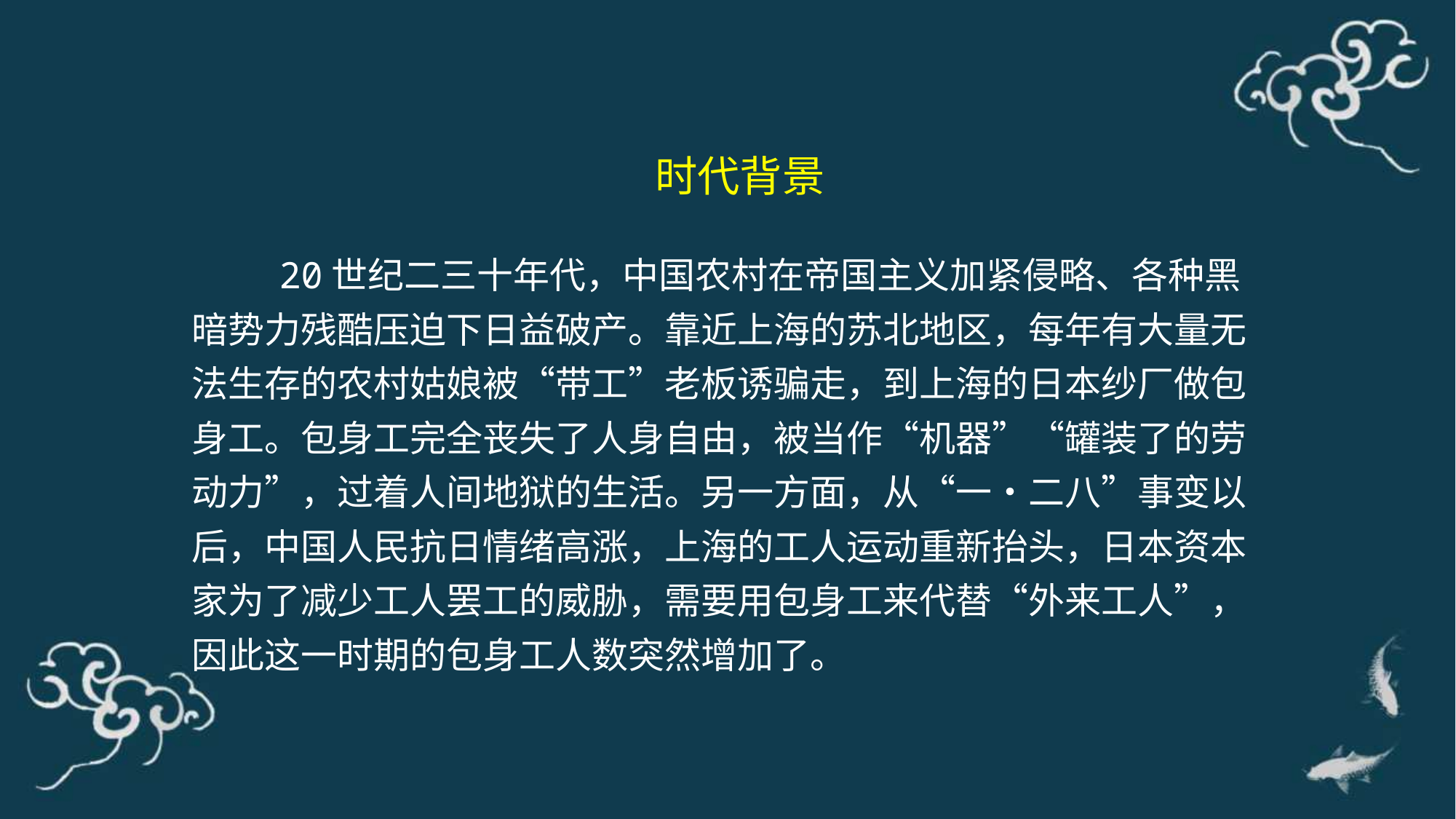

时代背景
    20世纪二三十年代，中国农村在帝国主义加紧侵略、各种黑暗势力残酷压迫下日益破产。靠近上海的苏北地区，每年有大量无法生存的农村姑娘被“带工”老板诱骗走，到上海的日本纱厂做包身工。包身工完全丧失了人身自由，被当作“机器”“罐装了的劳动力”，过着人间地狱的生活。另一方面，从“一・二八”事变以后，中国人民抗日情绪高涨，上海的工人运动重新抬头，日本资本家为了减少工人罢工的威胁，需要用包身工来代替“外来工人”，因此这一时期的包身工人数突然增加了。